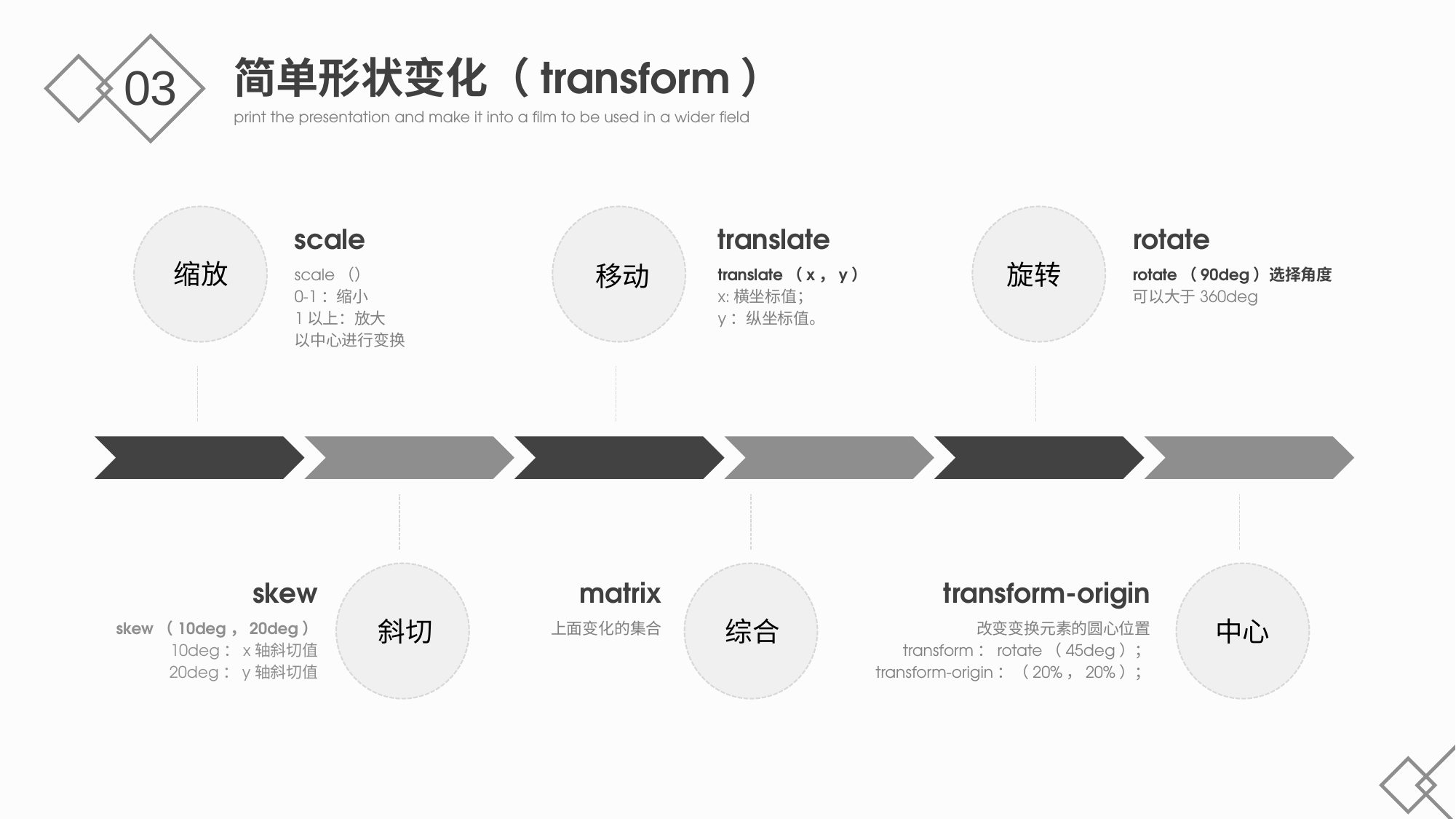

简单形状变化（transform）
print the presentation and make it into a film to be used in a wider field
03

scale
scale（）
0-1：缩小
1以上：放大
以中心进行变换
translate
translate（x，y）
x:横坐标值；
y：纵坐标值。
rotate
rotate（90deg）选择角度
可以大于360deg
缩放
旋转
移动

skew
skew（10deg，20deg）
10deg：x轴斜切值
20deg：y轴斜切值
matrix
上面变化的集合
transform-origin
改变变换元素的圆心位置
transform：rotate（45deg）；
transform-origin：（20%，20%）；
斜切
综合
中心